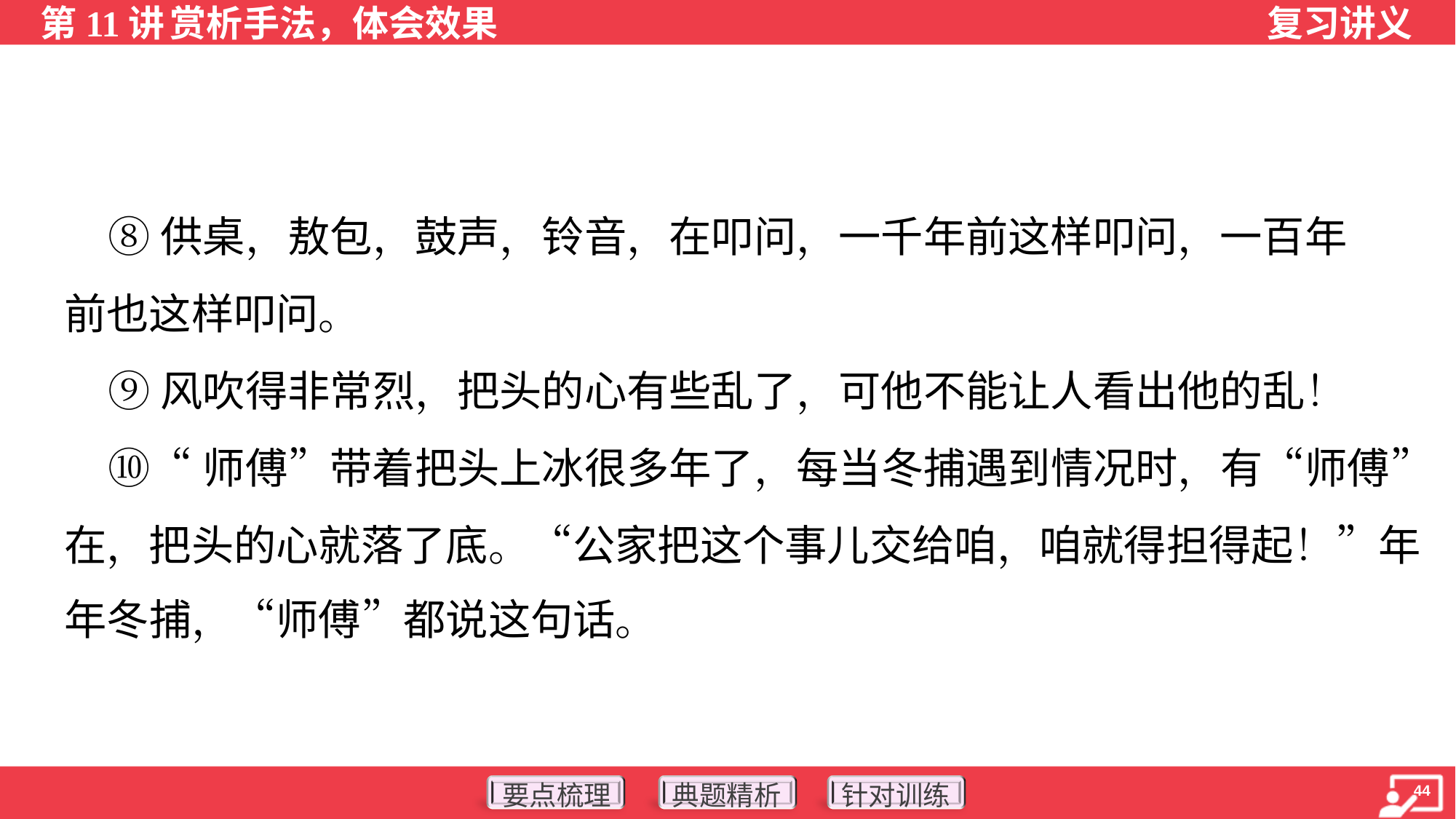

⑧供桌，敖包，鼓声，铃音，在叩问，一千年前这样叩问，一百年
前也这样叩问。
    ⑨风吹得非常烈，把头的心有些乱了，可他不能让人看出他的乱！
    ⑩“师傅”带着把头上冰很多年了，每当冬捕遇到情况时，有“师傅”
在，把头的心就落了底。“公家把这个事儿交给咱，咱就得担得起！”年
年冬捕，“师傅”都说这句话。